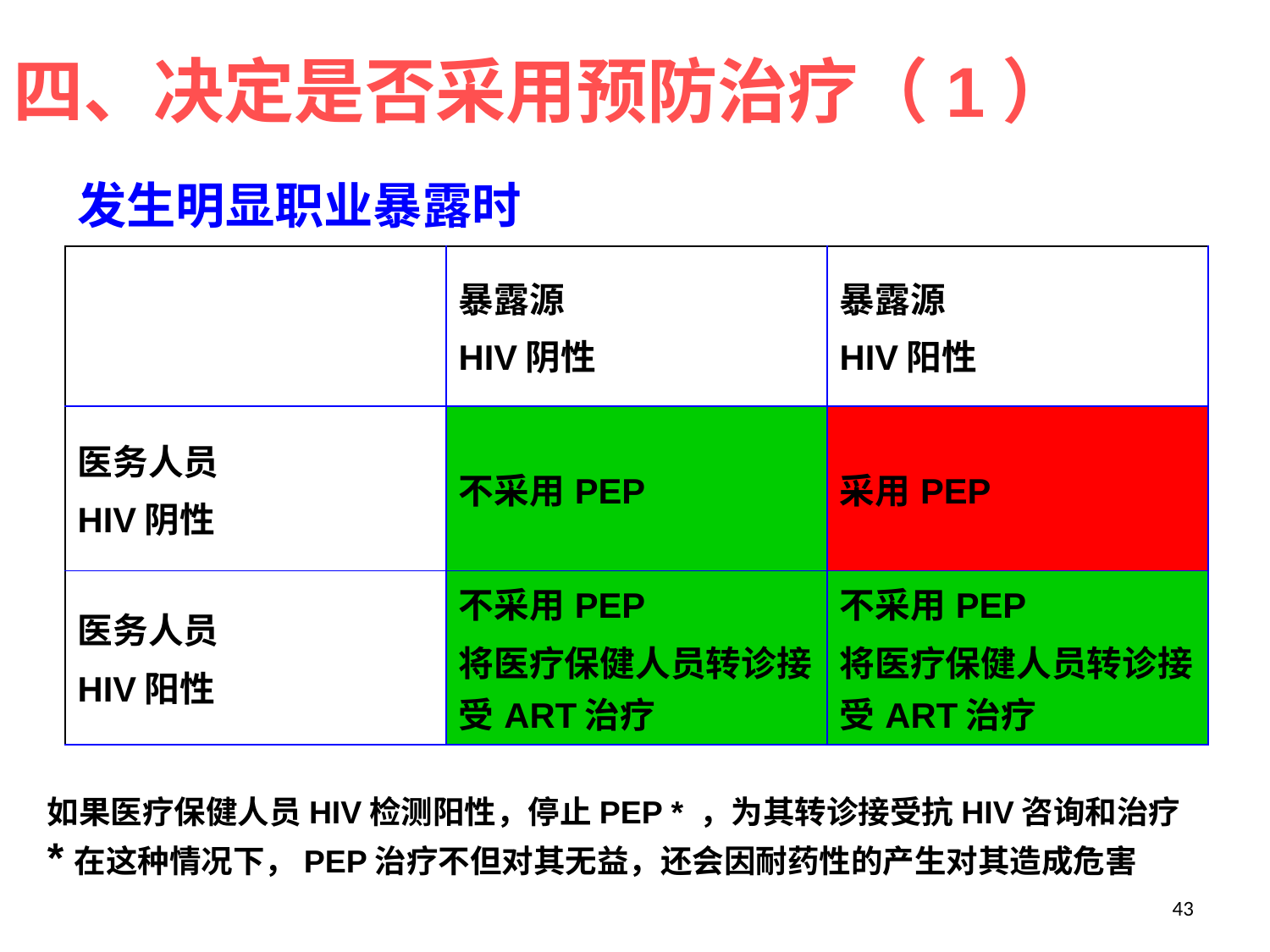

四、决定是否采用预防治疗（1）
发生明显职业暴露时
|  | 暴露源 HIV阴性 | 暴露源 HIV阳性 |
| --- | --- | --- |
| 医务人员 HIV阴性 | 不采用PEP | 采用PEP |
| 医务人员 HIV阳性 | 不采用PEP 将医疗保健人员转诊接受ART治疗 | 不采用PEP 将医疗保健人员转诊接受ART治疗 |
如果医疗保健人员HIV检测阳性，停止PEP * ，为其转诊接受抗HIV咨询和治疗
*在这种情况下，PEP治疗不但对其无益，还会因耐药性的产生对其造成危害
43